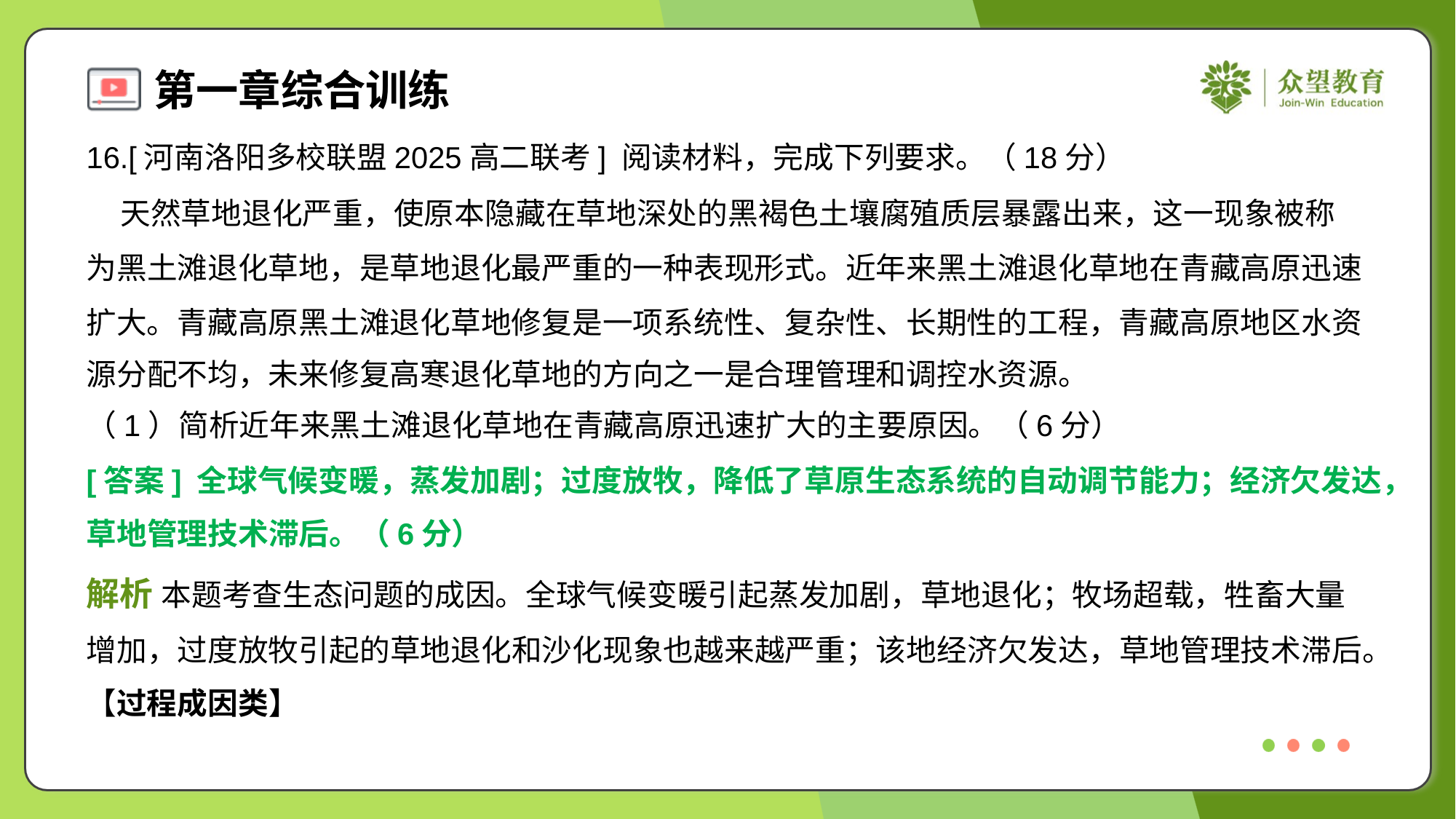

16.[河南洛阳多校联盟2025高二联考] 阅读材料，完成下列要求。（18分）
    天然草地退化严重，使原本隐藏在草地深处的黑褐色土壤腐殖质层暴露出来，这一现象被称
为黑土滩退化草地，是草地退化最严重的一种表现形式。近年来黑土滩退化草地在青藏高原迅速
扩大。青藏高原黑土滩退化草地修复是一项系统性、复杂性、长期性的工程，青藏高原地区水资
源分配不均，未来修复高寒退化草地的方向之一是合理管理和调控水资源。
（1）简析近年来黑土滩退化草地在青藏高原迅速扩大的主要原因。（6分）
[答案] 全球气候变暖，蒸发加剧；过度放牧，降低了草原生态系统的自动调节能力；经济欠发达，
草地管理技术滞后。（6分）
解析 本题考查生态问题的成因。全球气候变暖引起蒸发加剧，草地退化；牧场超载，牲畜大量
增加，过度放牧引起的草地退化和沙化现象也越来越严重；该地经济欠发达，草地管理技术滞后。
【过程成因类】